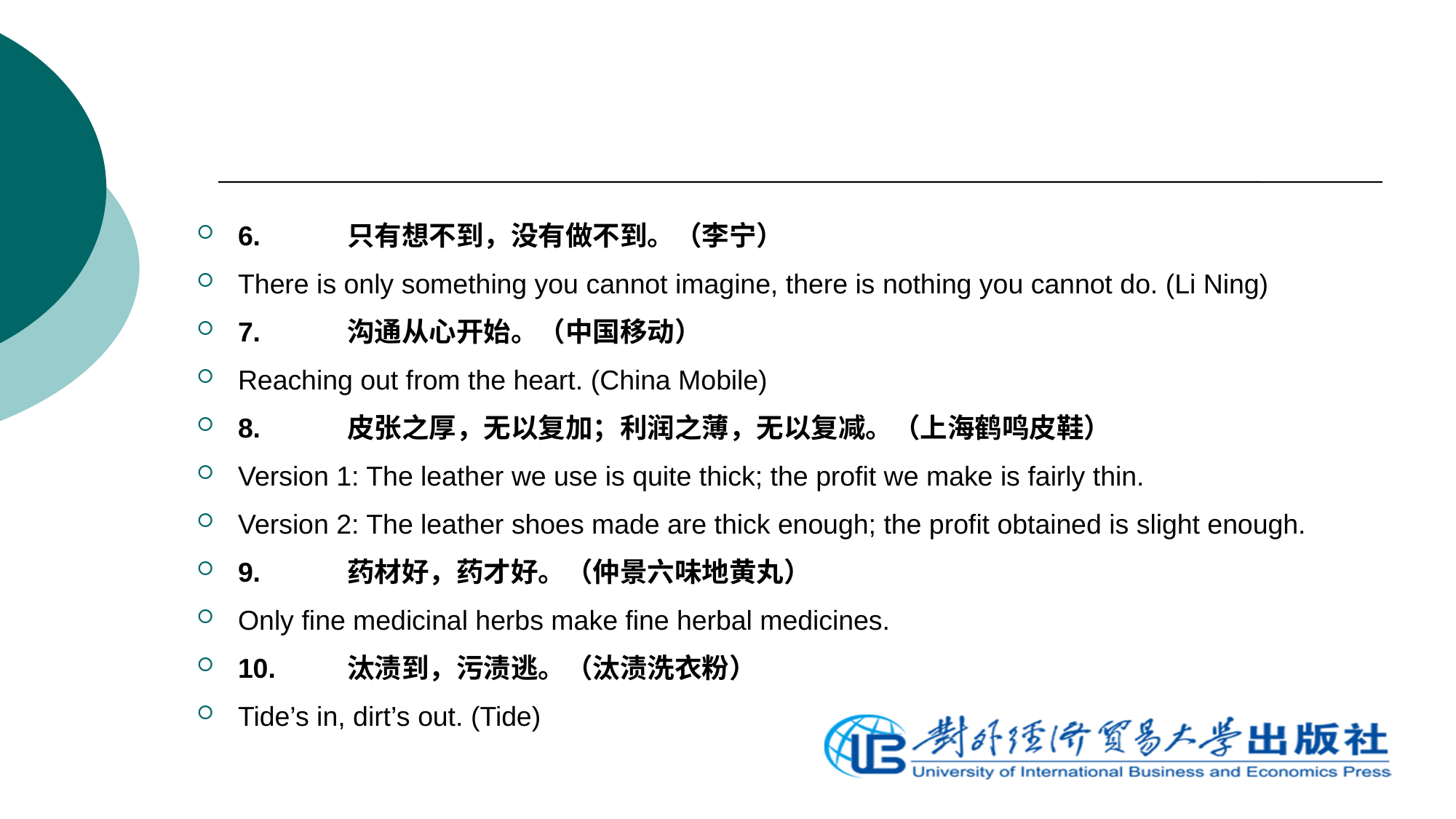

6.	只有想不到，没有做不到。（李宁）
There is only something you cannot imagine, there is nothing you cannot do. (Li Ning)
7.	沟通从心开始。（中国移动）
Reaching out from the heart. (China Mobile)
8.	皮张之厚，无以复加；利润之薄，无以复减。（上海鹤鸣皮鞋）
Version 1: The leather we use is quite thick; the profit we make is fairly thin.
Version 2: The leather shoes made are thick enough; the profit obtained is slight enough.
9.	药材好，药才好。（仲景六味地黄丸）
Only fine medicinal herbs make fine herbal medicines.
10.	汰渍到，污渍逃。（汰渍洗衣粉）
Tide’s in, dirt’s out. (Tide)